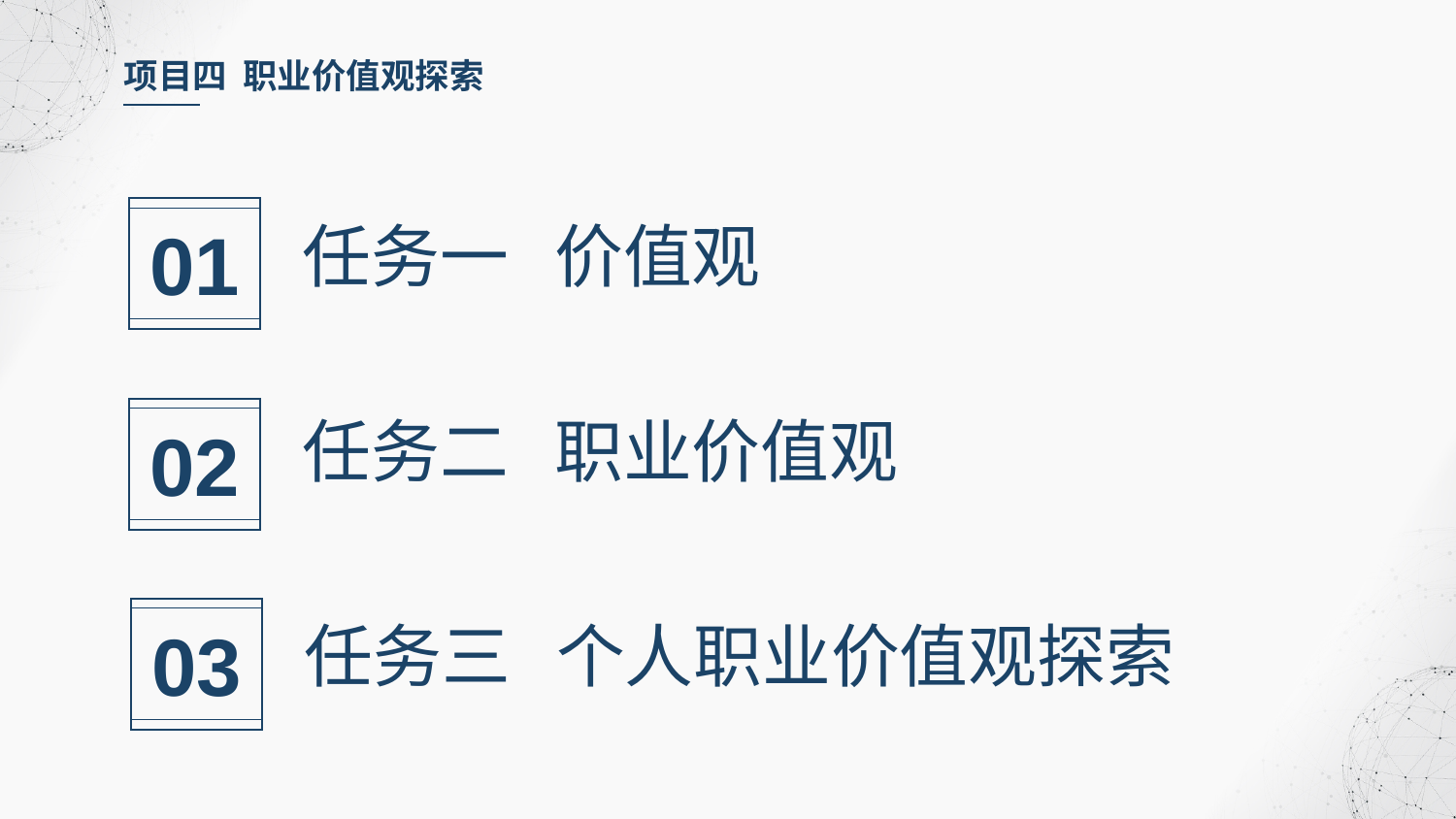

项目四  职业价值观探索

01
任务一   价值观

02
任务二   职业价值观

03
任务三   个人职业价值观探索